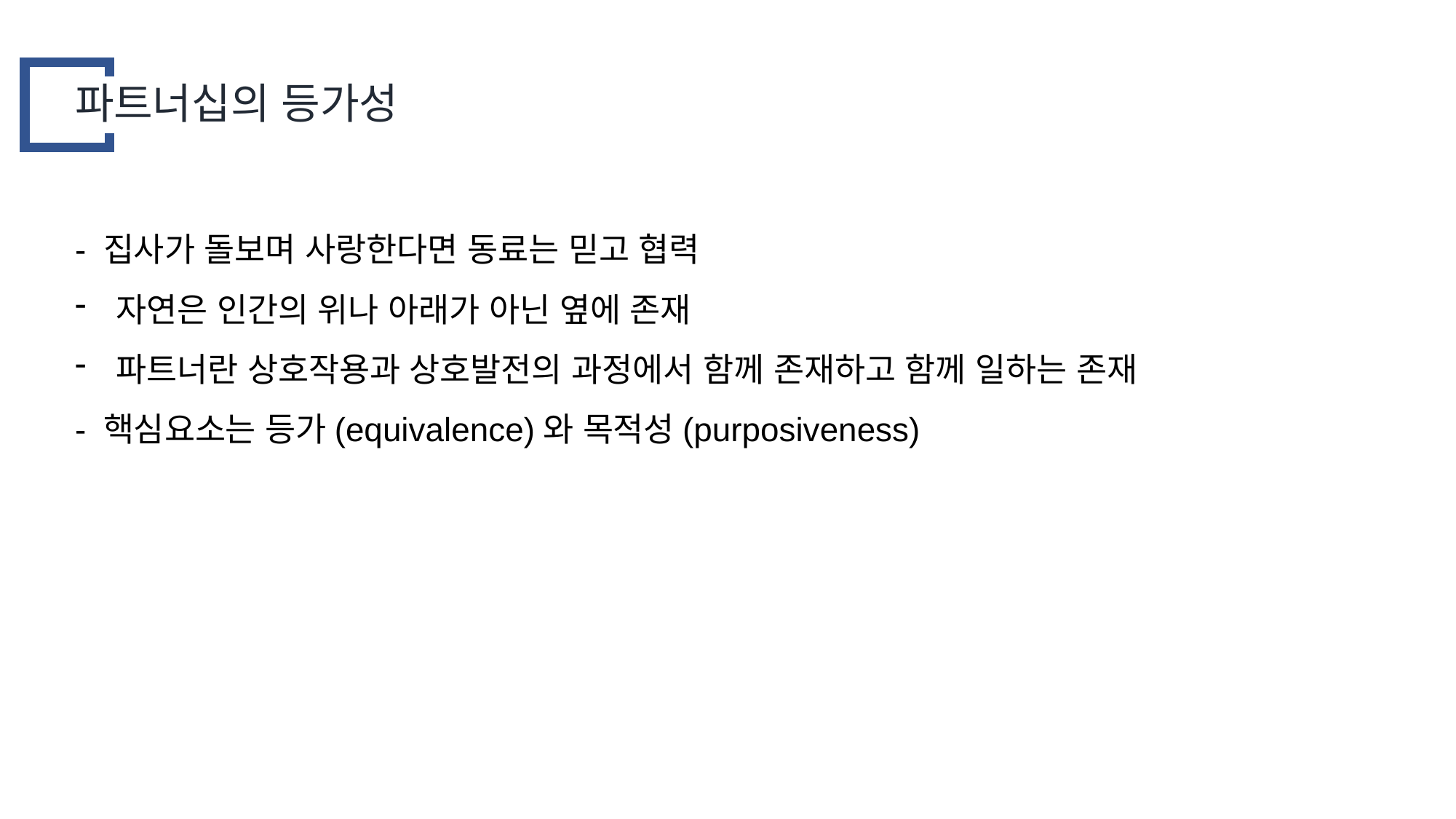

파트너십의 등가성
- 집사가 돌보며 사랑한다면 동료는 믿고 협력
자연은 인간의 위나 아래가 아닌 옆에 존재
파트너란 상호작용과 상호발전의 과정에서 함께 존재하고 함께 일하는 존재
- 핵심요소는 등가(equivalence)와 목적성(purposiveness)